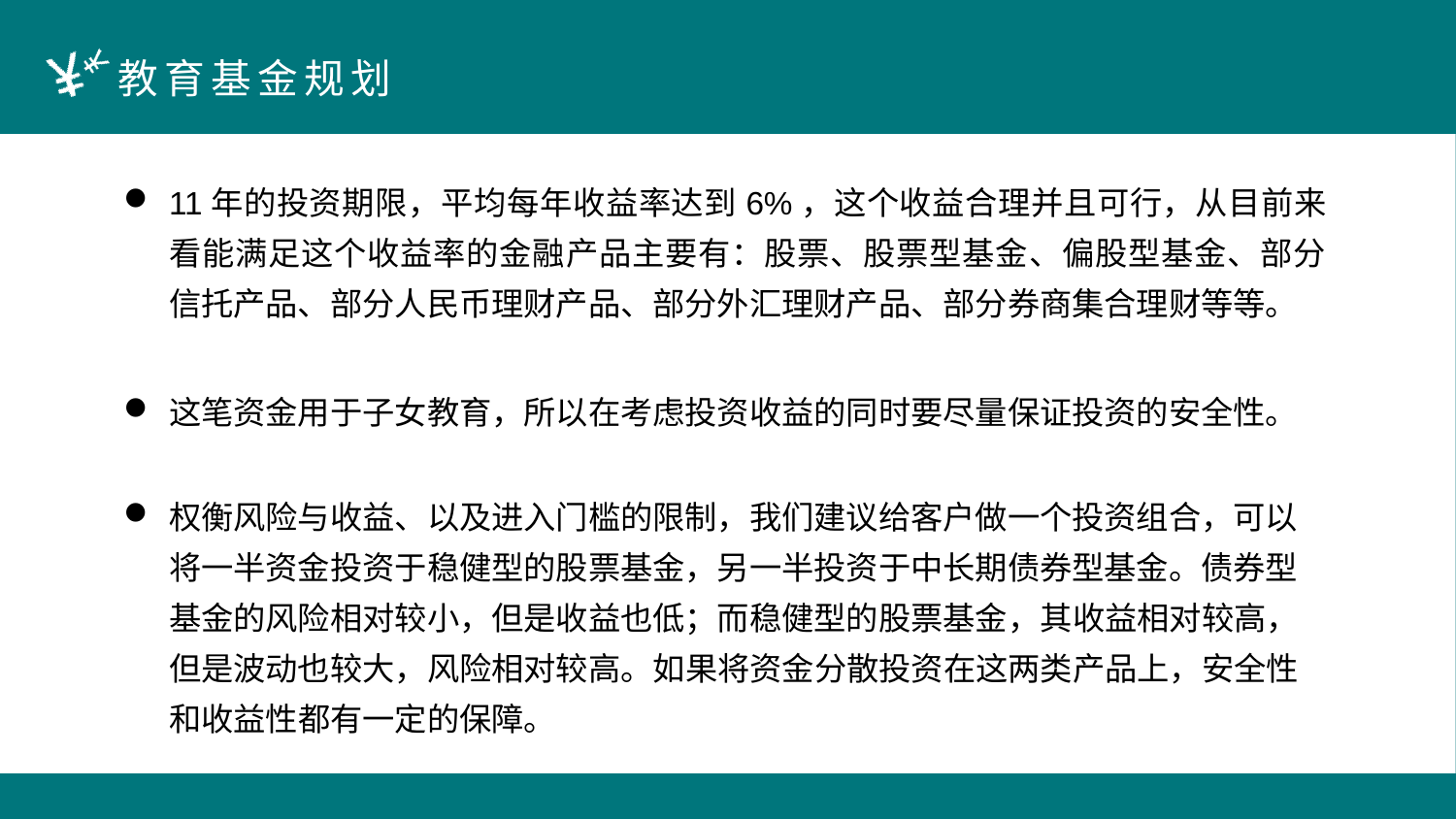

11年的投资期限，平均每年收益率达到6%，这个收益合理并且可行，从目前来看能满足这个收益率的金融产品主要有：股票、股票型基金、偏股型基金、部分信托产品、部分人民币理财产品、部分外汇理财产品、部分券商集合理财等等。
这笔资金用于子女教育，所以在考虑投资收益的同时要尽量保证投资的安全性。
权衡风险与收益、以及进入门槛的限制，我们建议给客户做一个投资组合，可以将一半资金投资于稳健型的股票基金，另一半投资于中长期债券型基金。债券型基金的风险相对较小，但是收益也低；而稳健型的股票基金，其收益相对较高，但是波动也较大，风险相对较高。如果将资金分散投资在这两类产品上，安全性和收益性都有一定的保障。